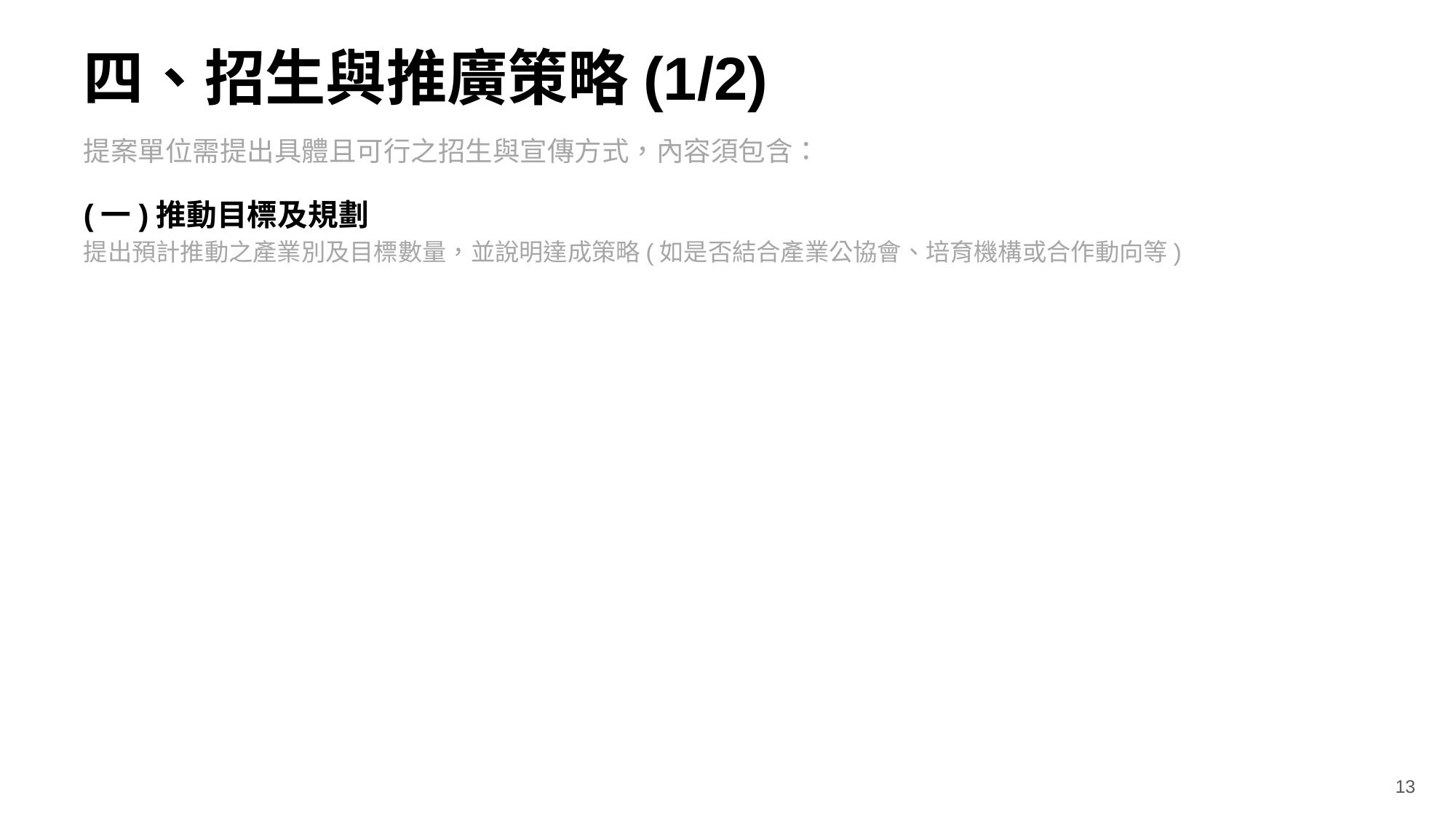

# 四、招生與推廣策略(1/2)
提案單位需提出具體且可行之招生與宣傳方式，內容須包含：
(一)推動目標及規劃
提出預計推動之產業別及目標數量，並說明達成策略(如是否結合產業公協會、培育機構或合作動向等)